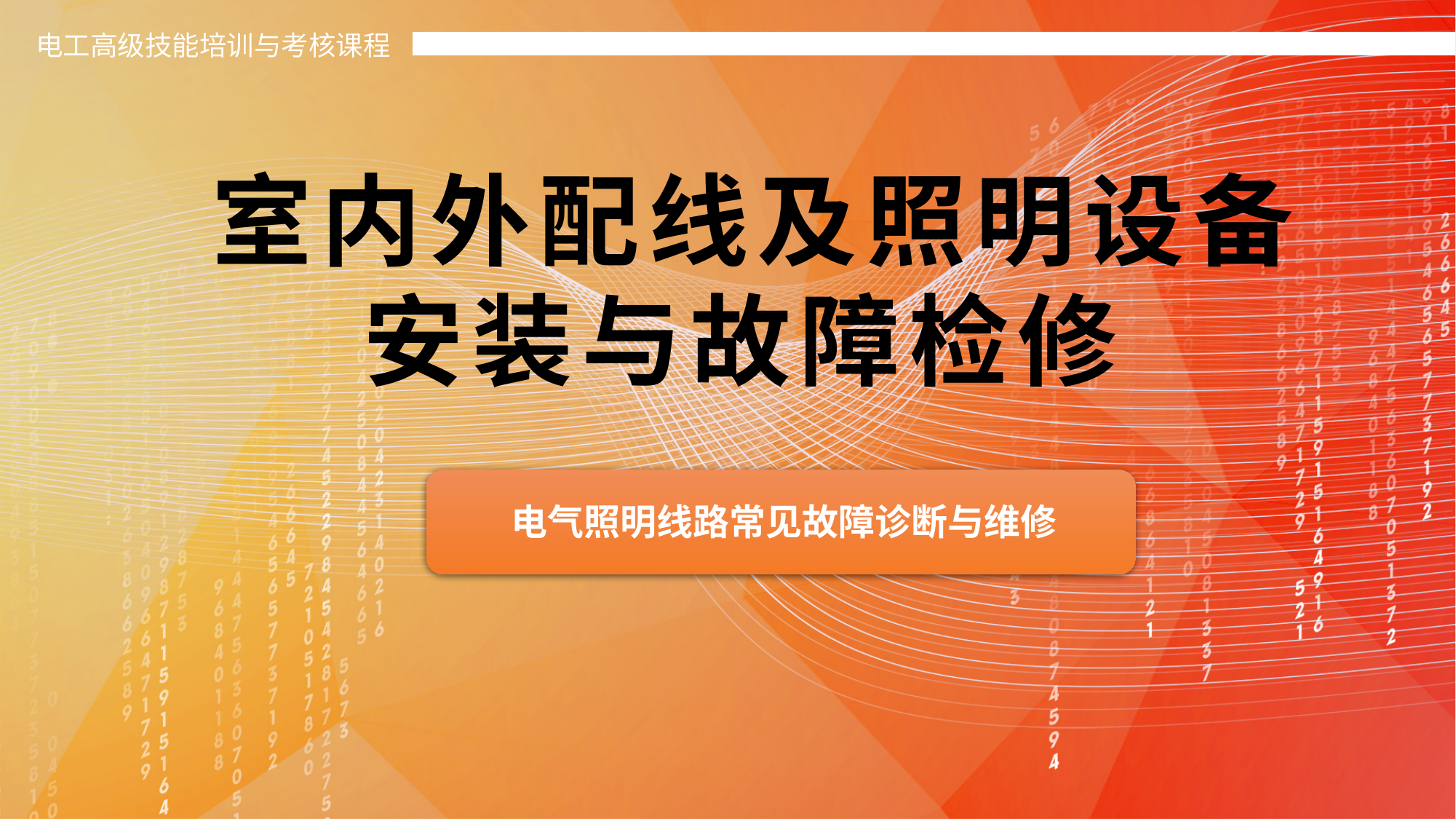

电工高级技能培训与考核课程

室内外配线及照明设备
    安装与故障检修

电气照明线路常见故障诊断与维修